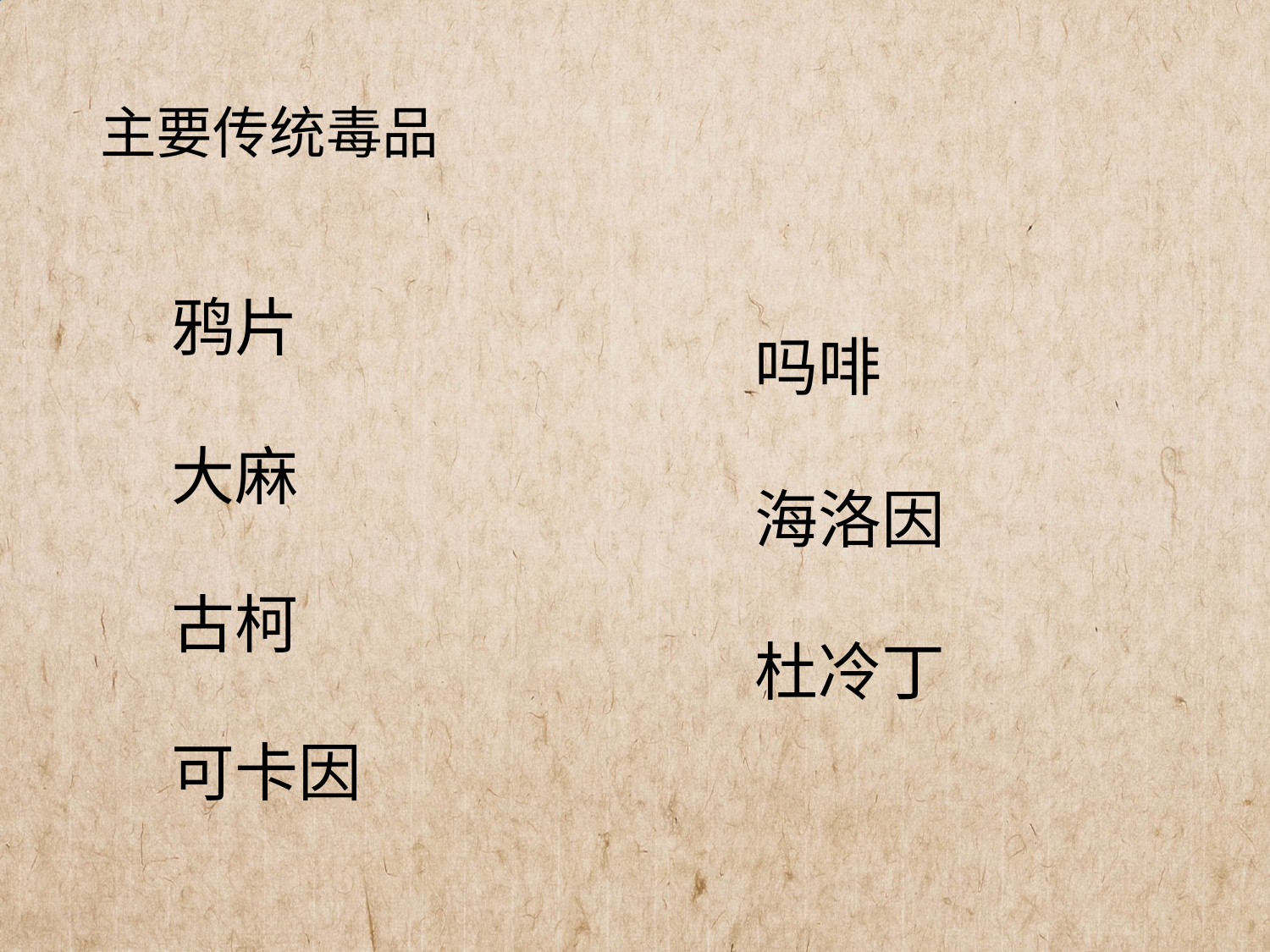

# 主要传统毒品
鸦片

大麻

古柯

可卡因
吗啡

海洛因

杜冷丁
8